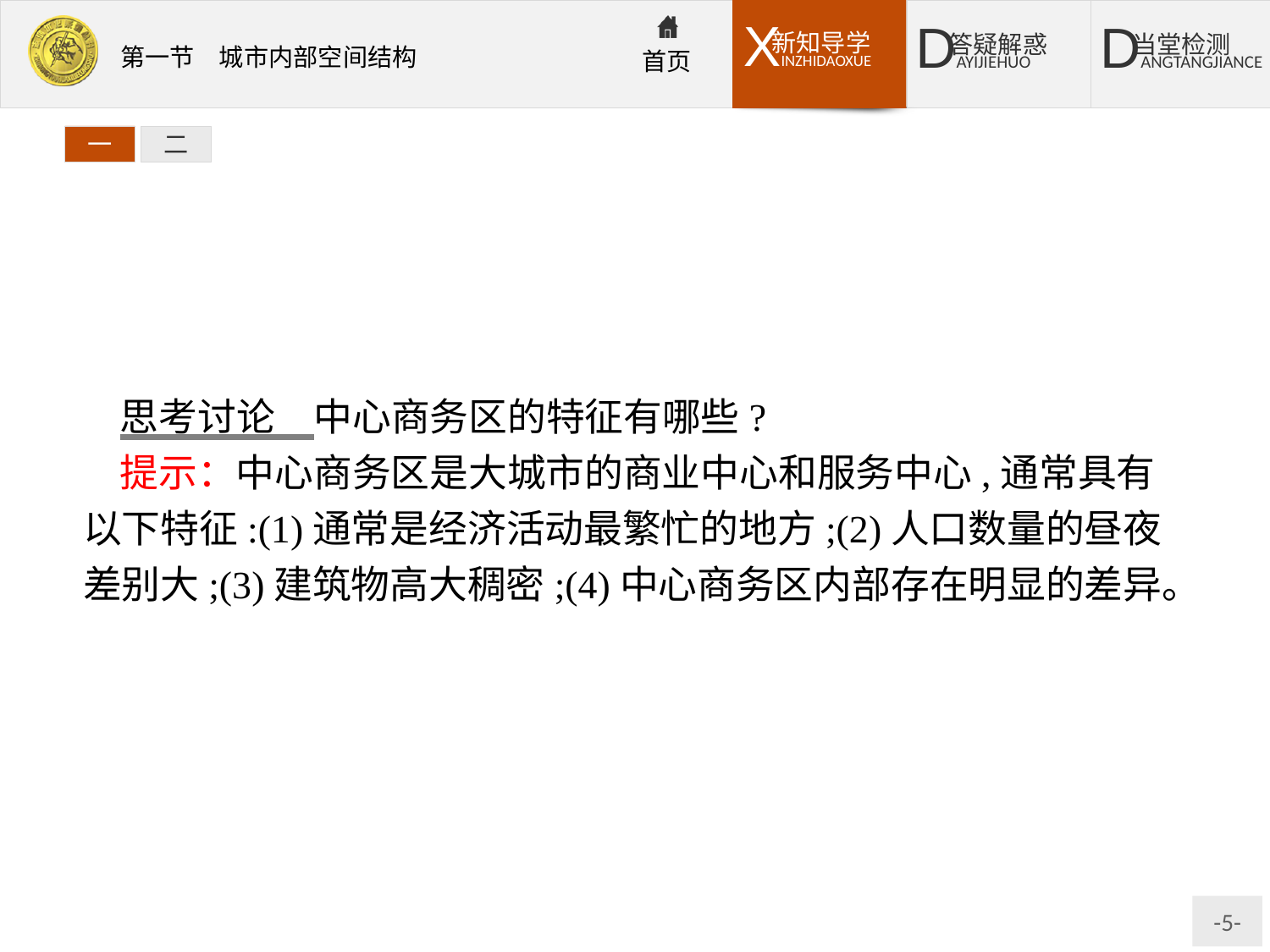

一
二
思考讨论　中心商务区的特征有哪些?
提示：中心商务区是大城市的商业中心和服务中心,通常具有以下特征:(1)通常是经济活动最繁忙的地方;(2)人口数量的昼夜差别大;(3)建筑物高大稠密;(4)中心商务区内部存在明显的差异。